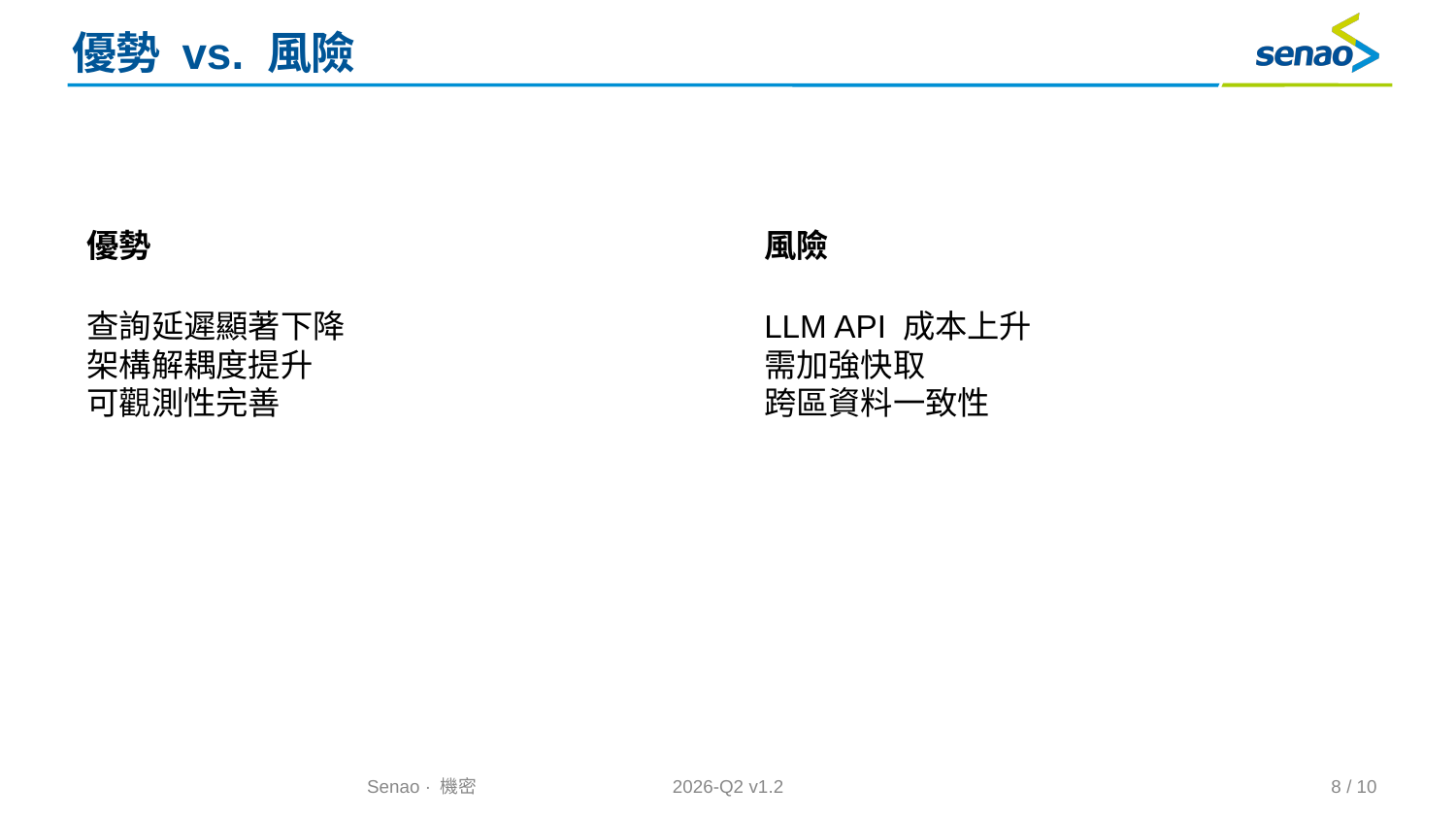

# 優勢 vs. 風險

優勢
風險
查詢延遲顯著下降
架構解耦度提升
可觀測性完善
LLM API 成本上升
需加強快取
跨區資料一致性
Senao · 機密
2026-Q2 v1.2
8 / 10